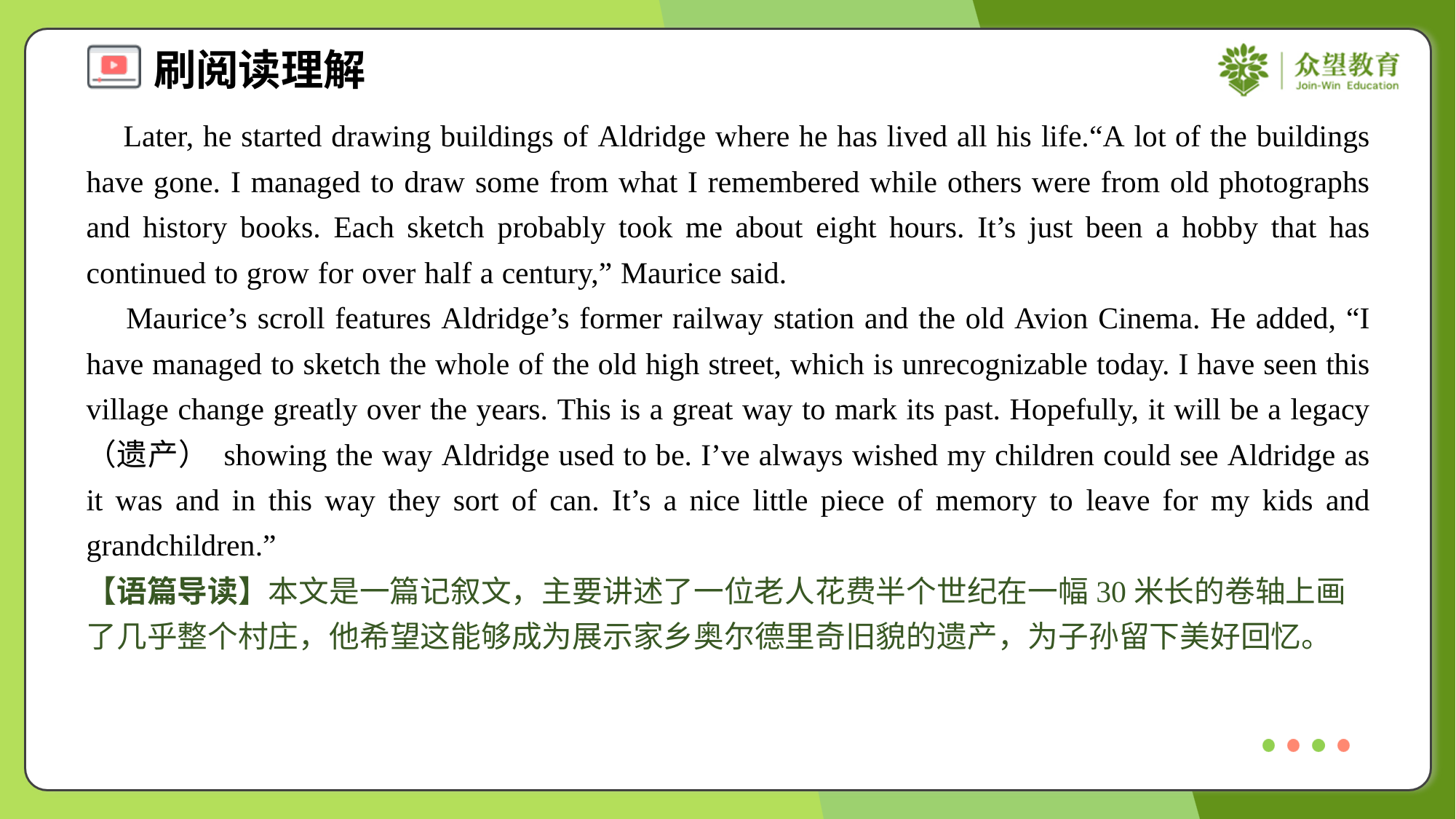

Later, he started drawing buildings of Aldridge where he has lived all his life.“A lot of the buildings have gone. I managed to draw some from what I remembered while others were from old photographs and history books. Each sketch probably took me about eight hours. It’s just been a hobby that has continued to grow for over half a century,” Maurice said.
    Maurice’s scroll features Aldridge’s former railway station and the old Avion Cinema. He added, “I have managed to sketch the whole of the old high street, which is unrecognizable today. I have seen this village change greatly over the years. This is a great way to mark its past. Hopefully, it will be a legacy （遗产） showing the way Aldridge used to be. I’ve always wished my children could see Aldridge as it was and in this way they sort of can. It’s a nice little piece of memory to leave for my kids and grandchildren.”#4
【语篇导读】本文是一篇记叙文，主要讲述了一位老人花费半个世纪在一幅30米长的卷轴上画了几乎整个村庄，他希望这能够成为展示家乡奥尔德里奇旧貌的遗产，为子孙留下美好回忆。